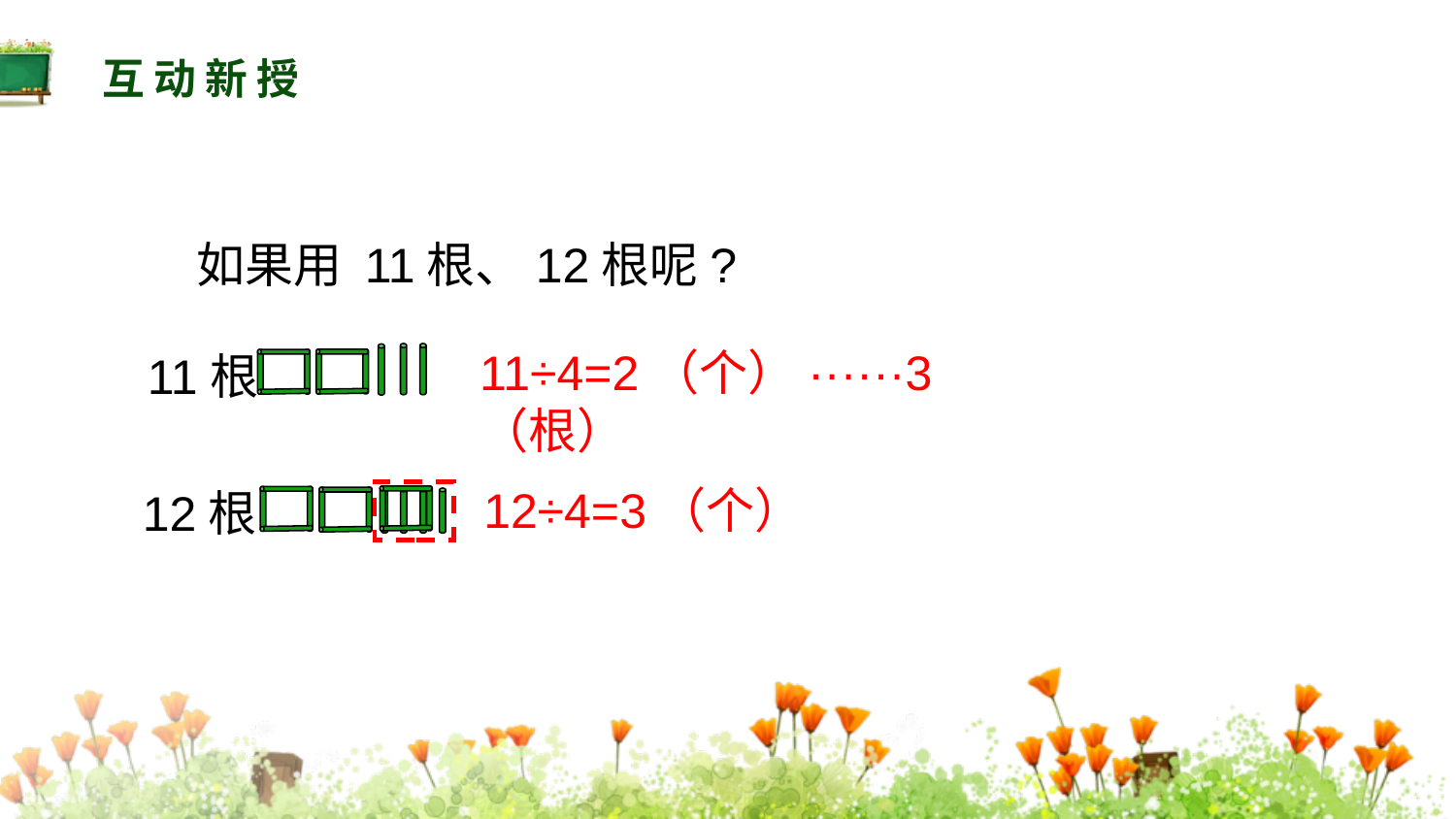

互动新授
如果用 11根、12根呢?
11÷4=2（个）······3（根）
11根

12÷4=3（个）
12根